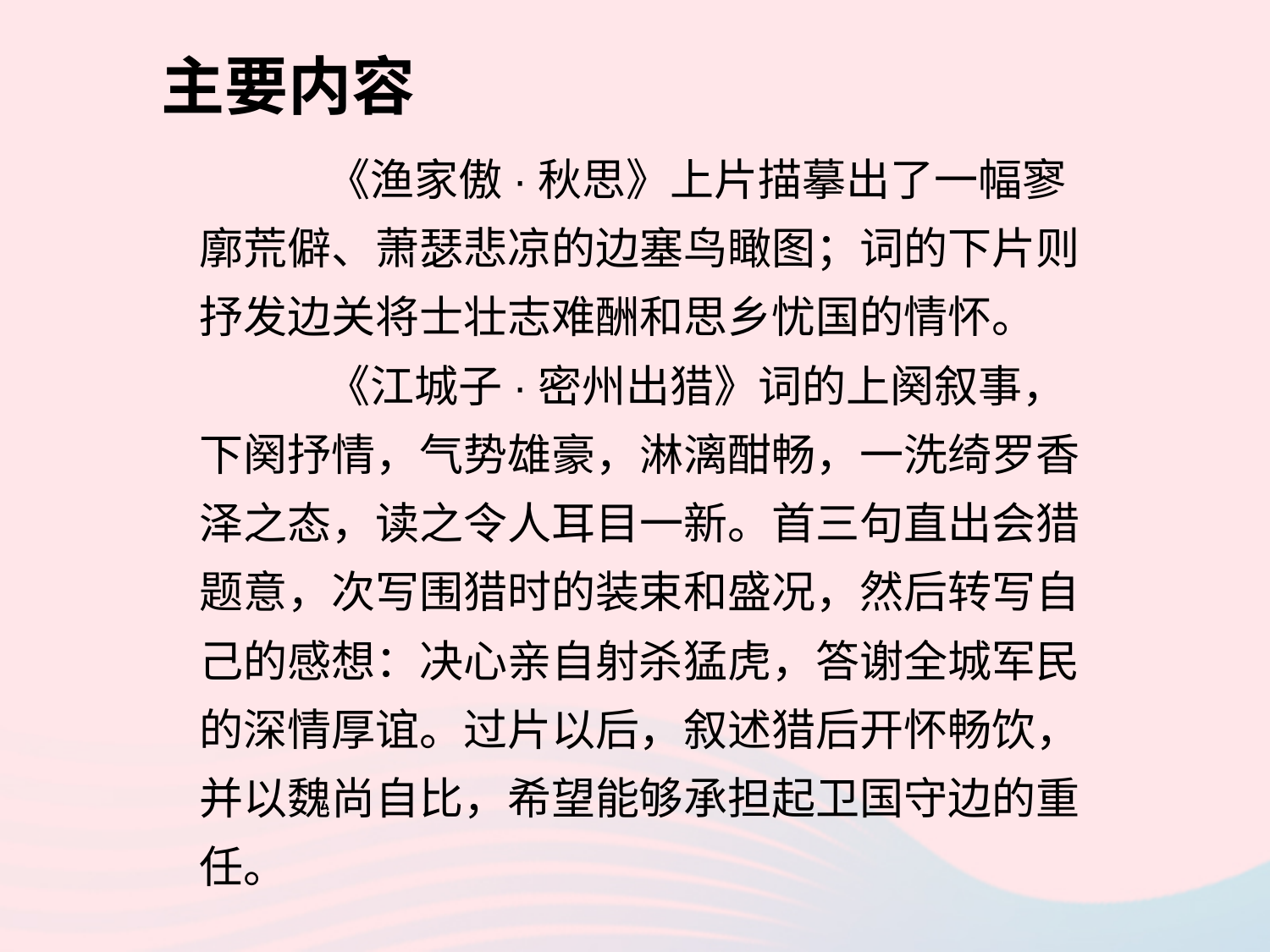

主要内容
	《渔家傲·秋思》上片描摹出了一幅寥廓荒僻、萧瑟悲凉的边塞鸟瞰图；词的下片则抒发边关将士壮志难酬和思乡忧国的情怀。
	《江城子·密州出猎》词的上阕叙事，下阕抒情，气势雄豪，淋漓酣畅，一洗绮罗香泽之态，读之令人耳目一新。首三句直出会猎题意，次写围猎时的装束和盛况，然后转写自己的感想：决心亲自射杀猛虎，答谢全城军民的深情厚谊。过片以后，叙述猎后开怀畅饮，并以魏尚自比，希望能够承担起卫国守边的重任。